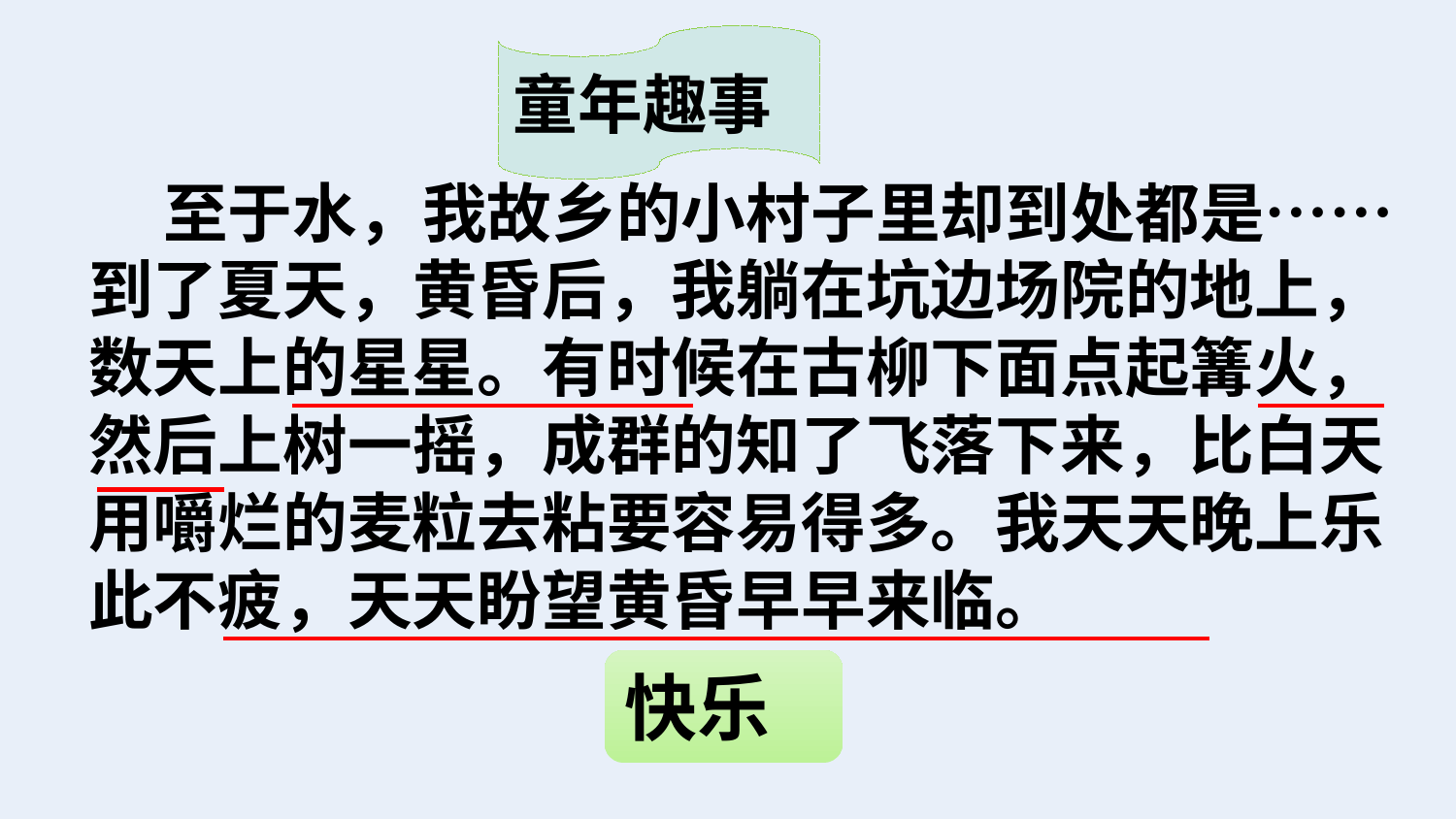

童年趣事
    至于水，我故乡的小村子里却到处都是……到了夏天，黄昏后，我躺在坑边场院的地上，数天上的星星。有时候在古柳下面点起篝火，然后上树一摇，成群的知了飞落下来，比白天用嚼烂的麦粒去粘要容易得多。我天天晚上乐此不疲，天天盼望黄昏早早来临。
快乐